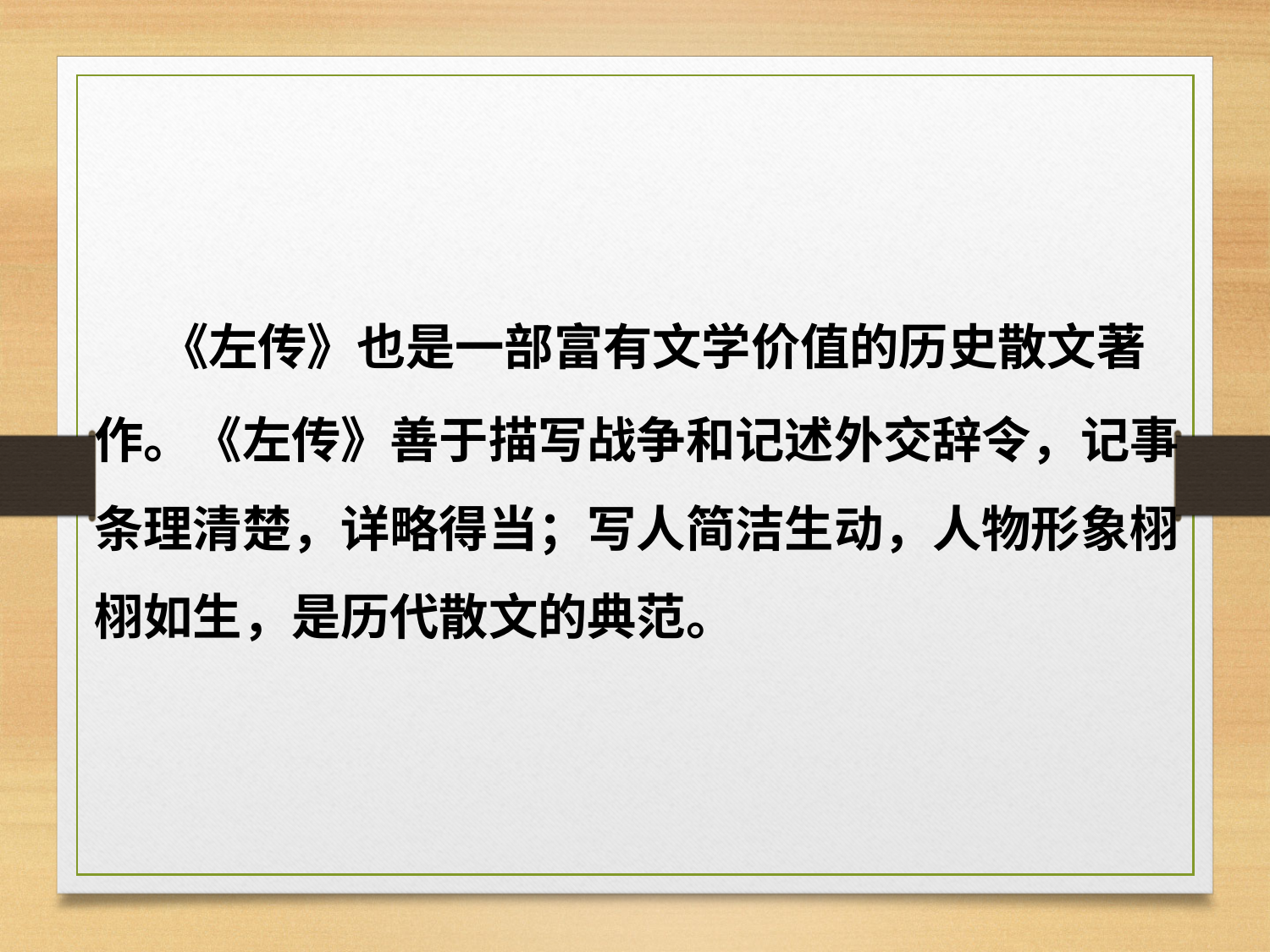

《左传》也是一部富有文学价值的历史散文著作。《左传》善于描写战争和记述外交辞令，记事条理清楚，详略得当；写人简洁生动，人物形象栩栩如生，是历代散文的典范。